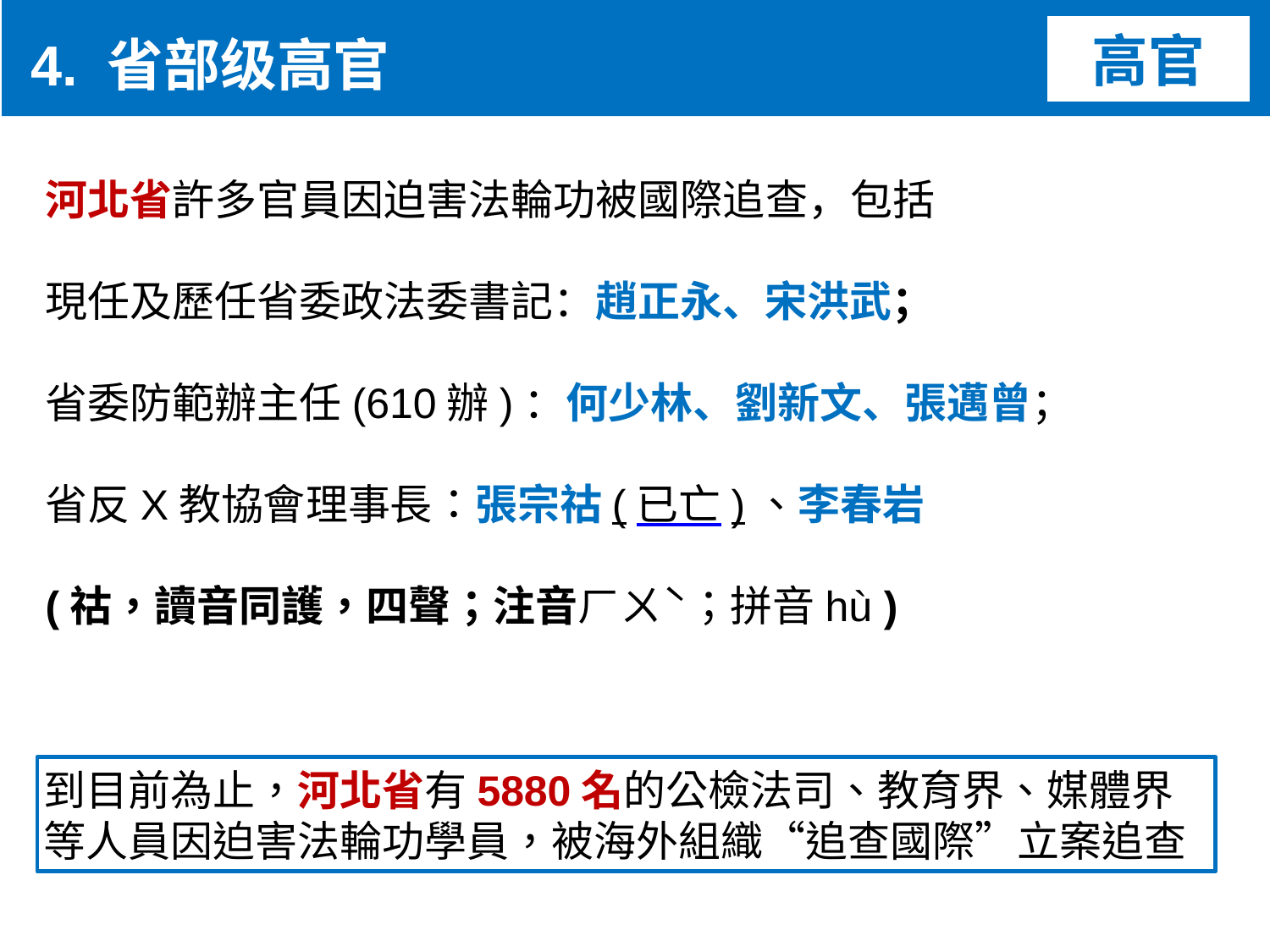

4. 省部级高官
高官
河北省許多官員因迫害法輪功被國際追查，包括

現任及歷任省委政法委書記：趙正永、宋洪武；

省委防範辦主任(610辦)：何少林、劉新文、張邁曾；

省反X教協會理事長：張宗祜(已亡)、李春岩

(祜，讀音同護，四聲；注音ㄏㄨˋ；拼音hù )
到目前為止，河北省有5880名的公檢法司、教育界、媒體界
等人員因迫害法輪功學員，被海外組織“追查國際”立案追查